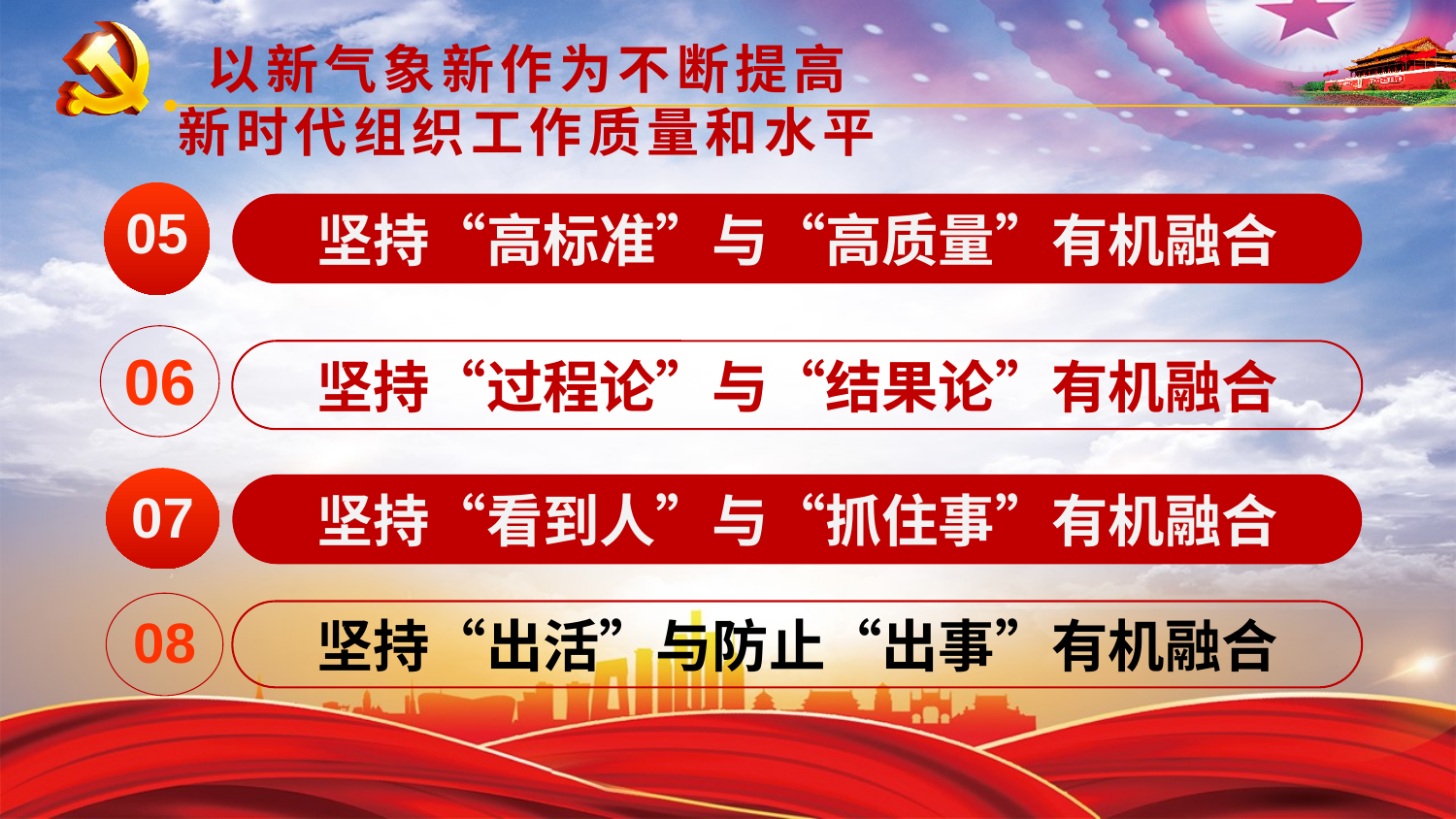

以新气象新作为不断提高
新时代组织工作质量和水平

05
坚持“高标准”与“高质量”有机融合

06
坚持“过程论”与“结果论”有机融合

07
坚持“看到人”与“抓住事”有机融合

08
坚持“出活”与防止“出事”有机融合